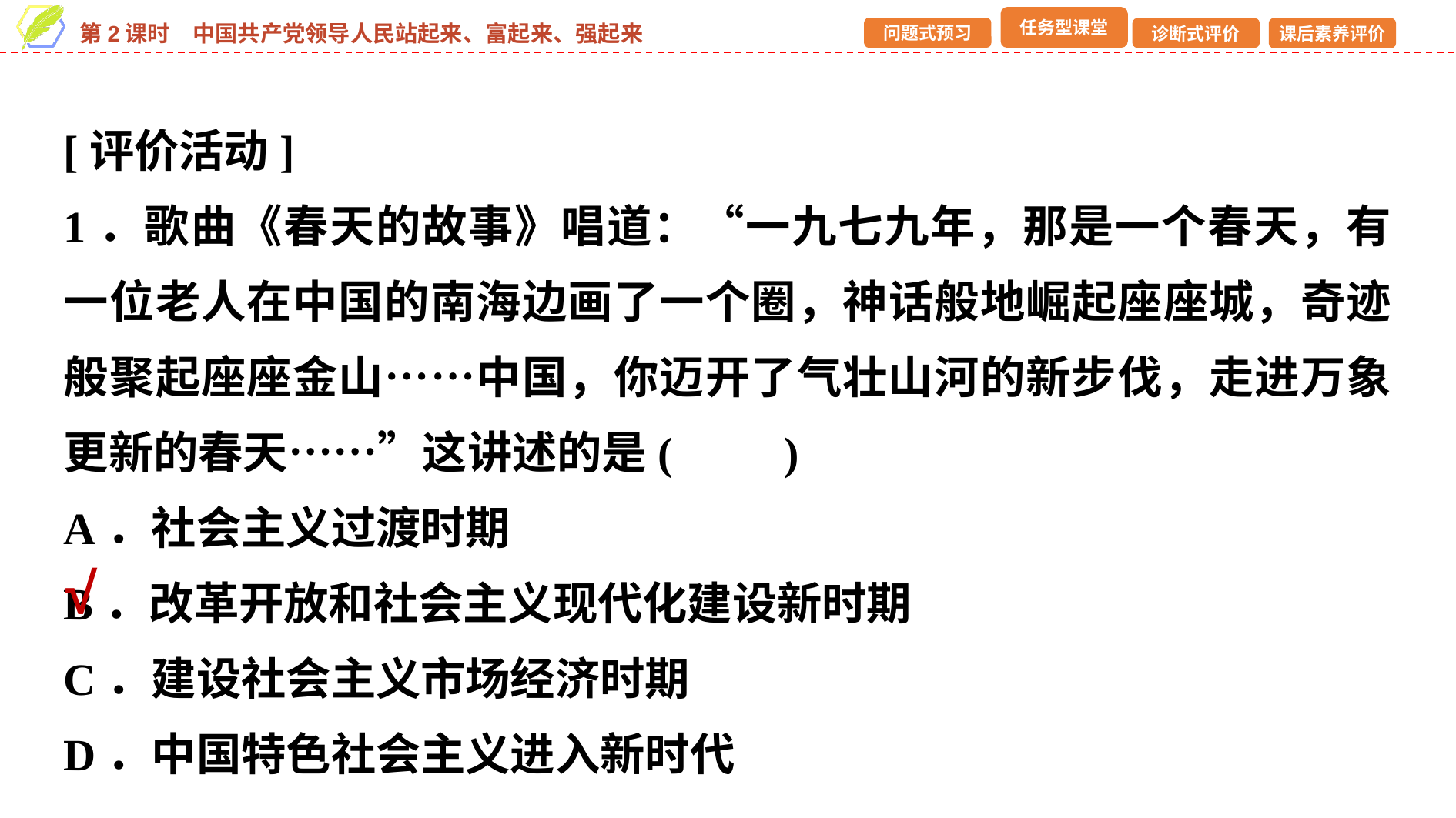

[评价活动]
1．歌曲《春天的故事》唱道：“一九七九年，那是一个春天，有一位老人在中国的南海边画了一个圈，神话般地崛起座座城，奇迹般聚起座座金山……中国，你迈开了气壮山河的新步伐，走进万象更新的春天……”这讲述的是(　　)
A．社会主义过渡时期
B．改革开放和社会主义现代化建设新时期
C．建设社会主义市场经济时期
D．中国特色社会主义进入新时代
√